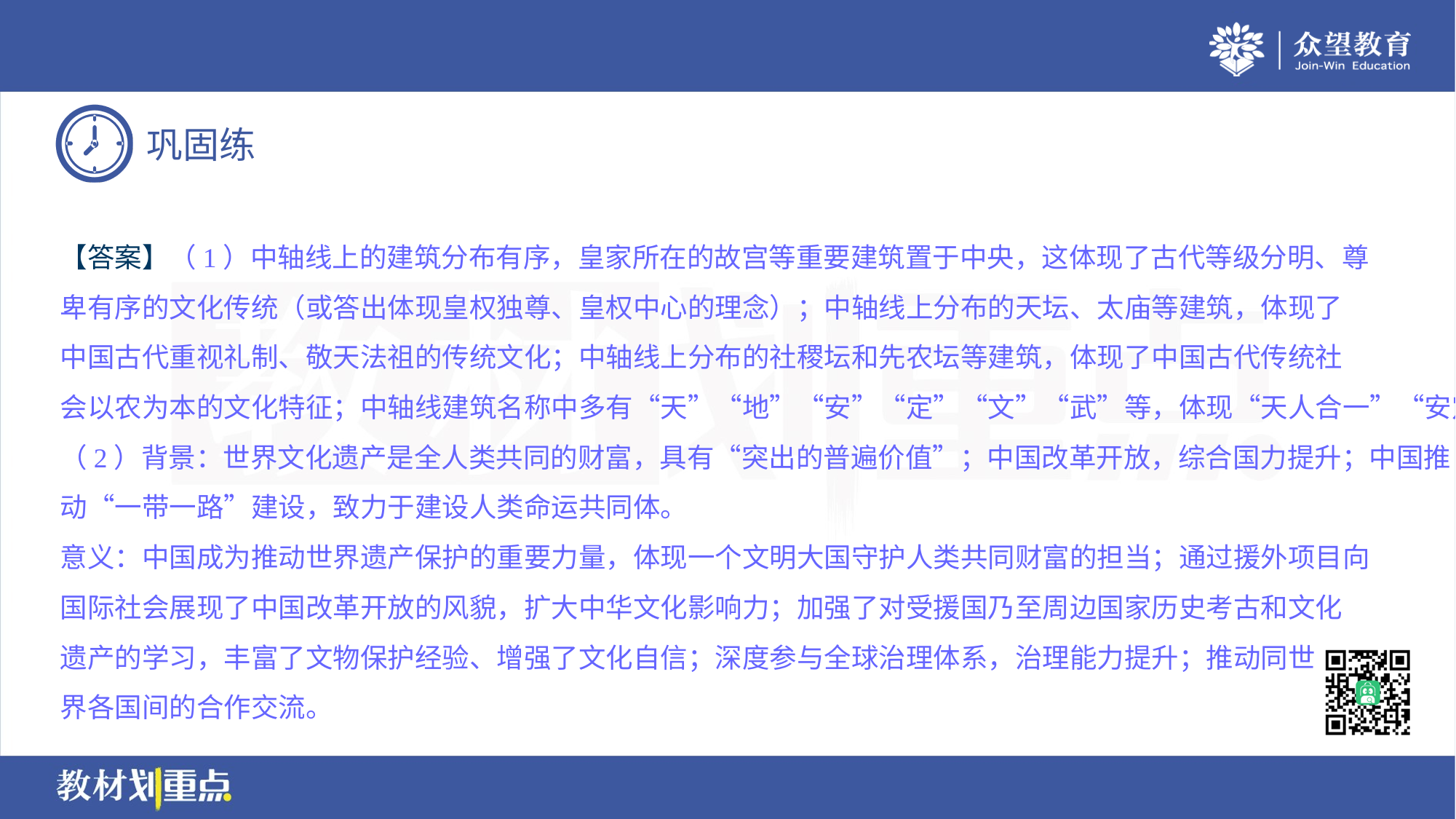

【答案】（1）中轴线上的建筑分布有序，皇家所在的故宫等重要建筑置于中央，这体现了古代等级分明、尊
卑有序的文化传统（或答出体现皇权独尊、皇权中心的理念）；中轴线上分布的天坛、太庙等建筑，体现了
中国古代重视礼制、敬天法祖的传统文化；中轴线上分布的社稷坛和先农坛等建筑，体现了中国古代传统社
会以农为本的文化特征；中轴线建筑名称中多有“天”“地”“安”“定”“文”“武”等，体现“天人合一”“安定和谐”。
（2）背景：世界文化遗产是全人类共同的财富，具有“突出的普遍价值”；中国改革开放，综合国力提升；中国推
动“一带一路”建设，致力于建设人类命运共同体。
意义：中国成为推动世界遗产保护的重要力量，体现一个文明大国守护人类共同财富的担当；通过援外项目向
国际社会展现了中国改革开放的风貌，扩大中华文化影响力；加强了对受援国乃至周边国家历史考古和文化
遗产的学习，丰富了文物保护经验、增强了文化自信；深度参与全球治理体系，治理能力提升；推动同世
界各国间的合作交流。